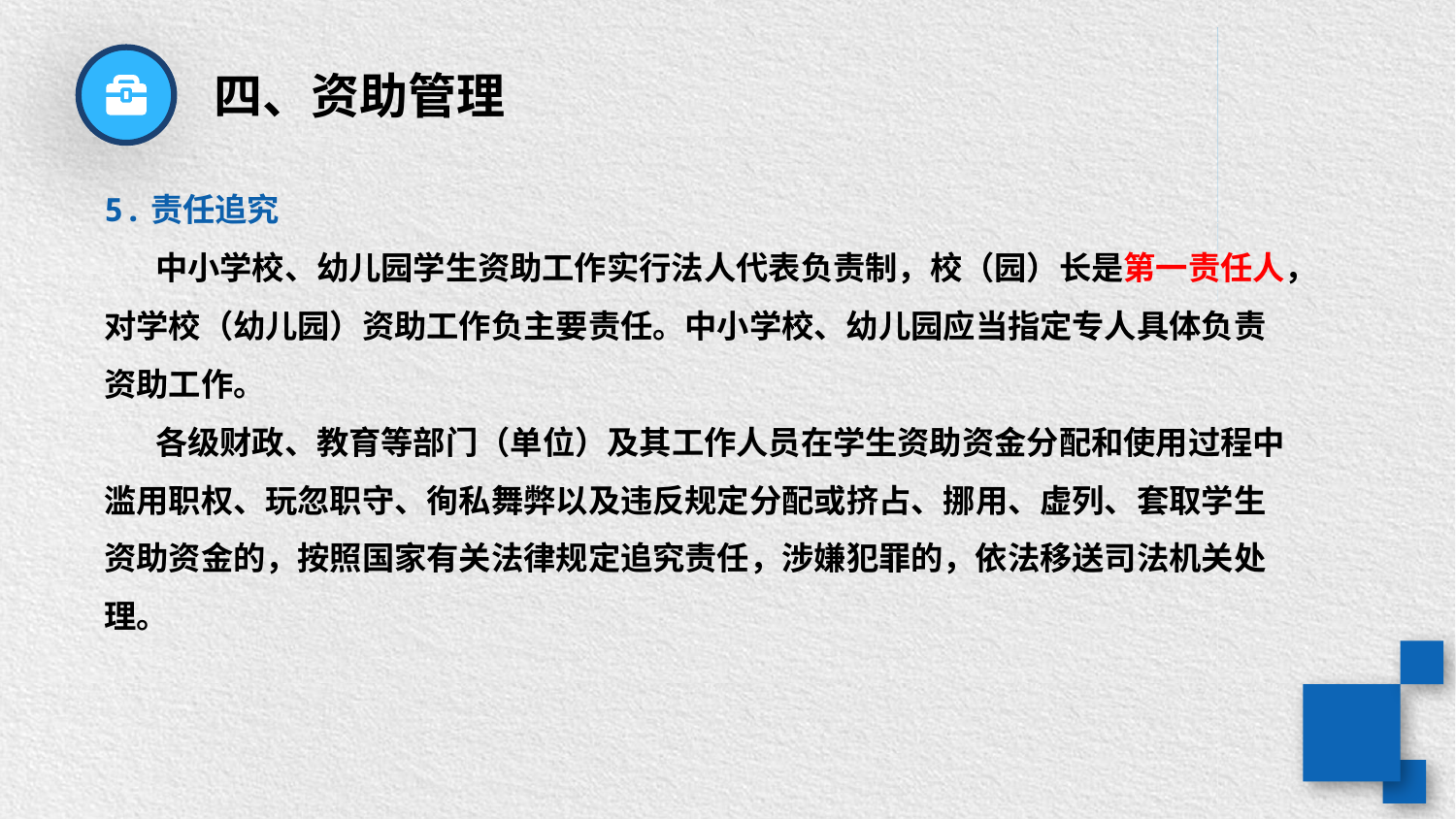

四、资助管理

5.责任追究
      中小学校、幼儿园学生资助工作实行法人代表负责制，校（园）长是第一责任人，对学校（幼儿园）资助工作负主要责任。中小学校、幼儿园应当指定专人具体负责资助工作。
      各级财政、教育等部门（单位）及其工作人员在学生资助资金分配和使用过程中滥用职权、玩忽职守、徇私舞弊以及违反规定分配或挤占、挪用、虚列、套取学生资助资金的，按照国家有关法律规定追究责任，涉嫌犯罪的，依法移送司法机关处理。